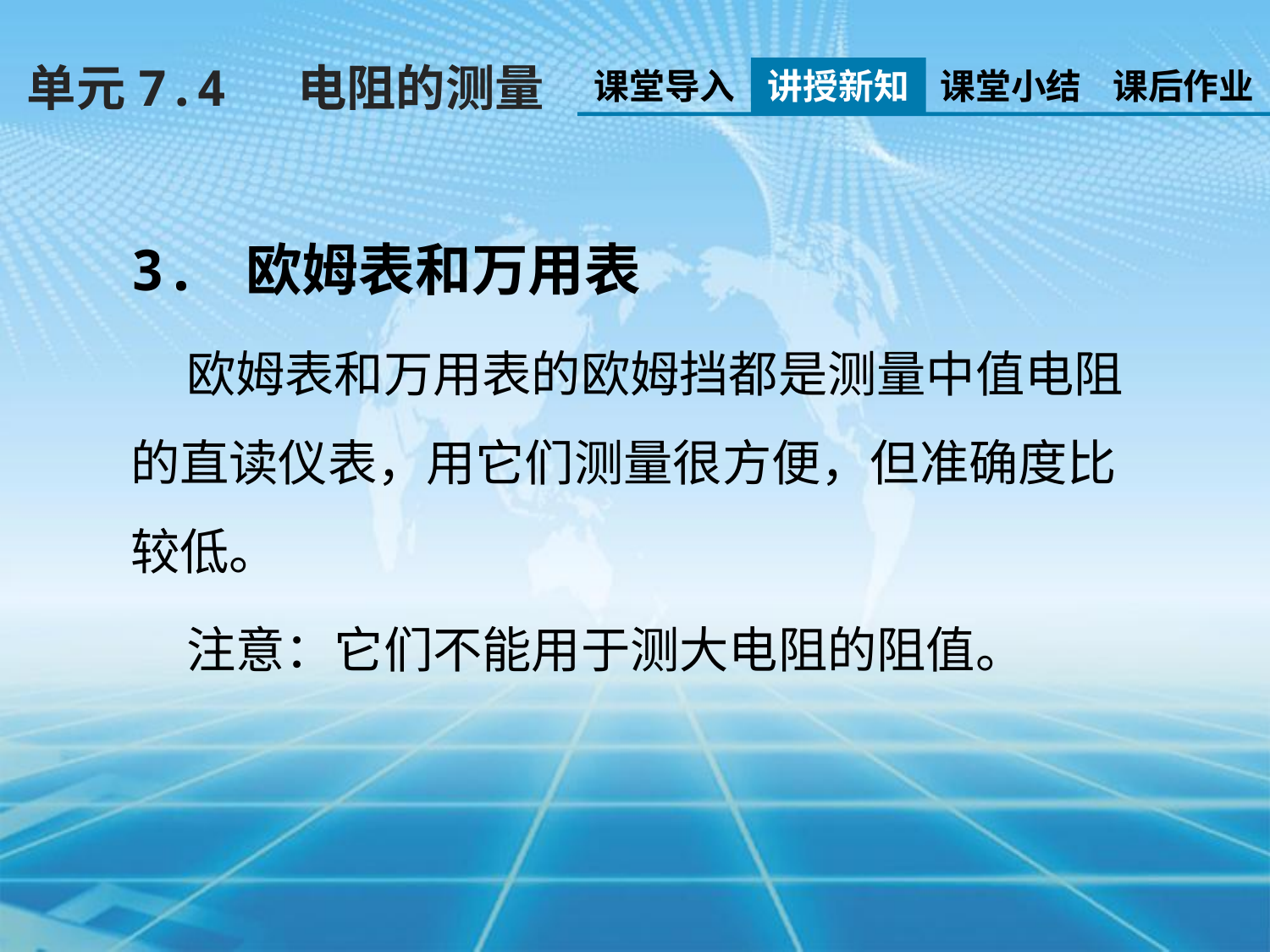

单元7.4  电阻的测量
课堂导入
讲授新知
课堂小结
课后作业
3. 欧姆表和万用表
    欧姆表和万用表的欧姆挡都是测量中值电阻的直读仪表，用它们测量很方便，但准确度比较低。
    注意：它们不能用于测大电阻的阻值。